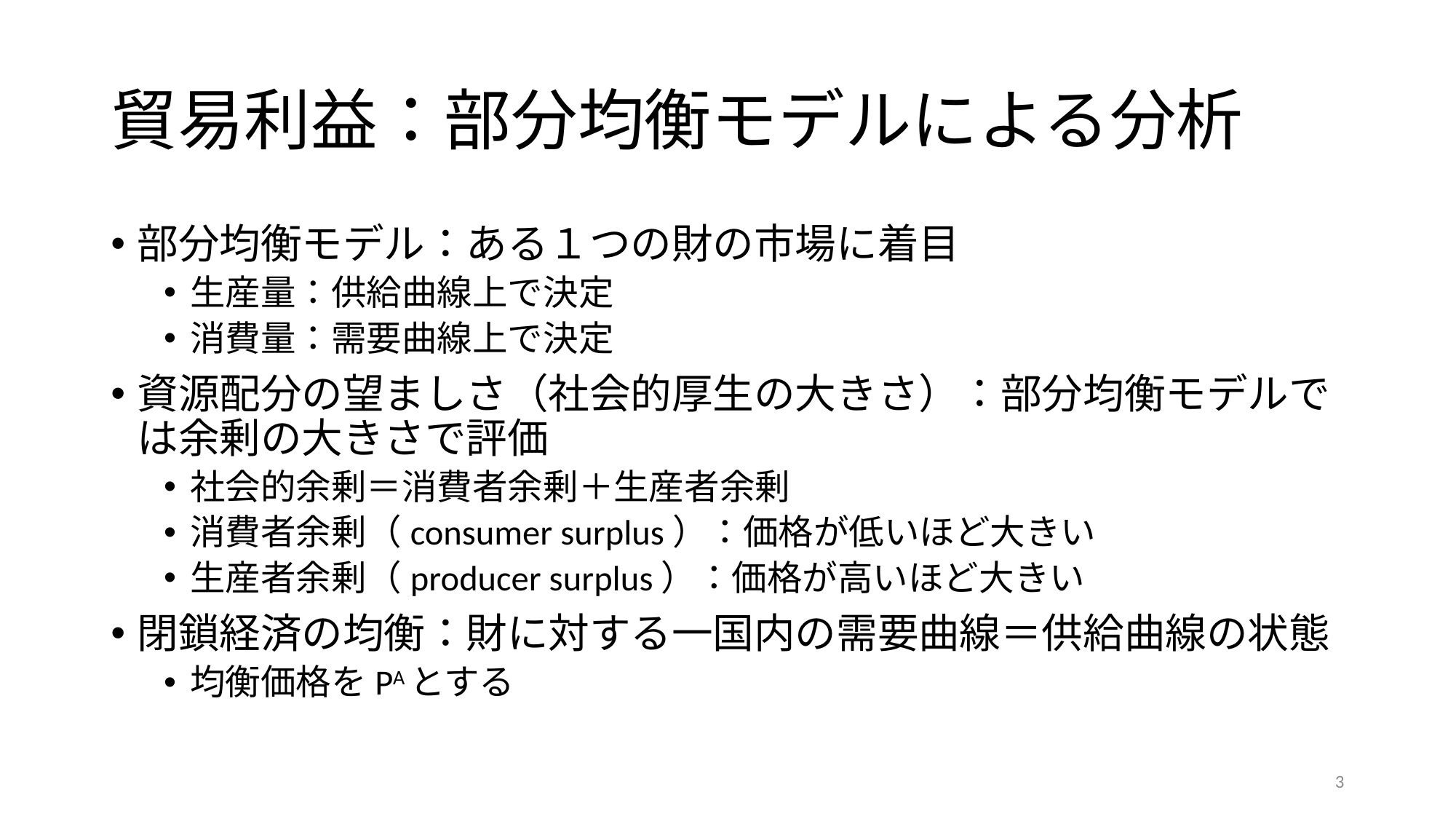

# 貿易利益：部分均衡モデルによる分析
部分均衡モデル：ある１つの財の市場に着目
生産量：供給曲線上で決定
消費量：需要曲線上で決定
資源配分の望ましさ（社会的厚生の大きさ）：部分均衡モデルでは余剰の大きさで評価
社会的余剰＝消費者余剰＋生産者余剰
消費者余剰（consumer surplus）：価格が低いほど大きい
生産者余剰（producer surplus）：価格が高いほど大きい
閉鎖経済の均衡：財に対する一国内の需要曲線＝供給曲線の状態
均衡価格をPAとする
3